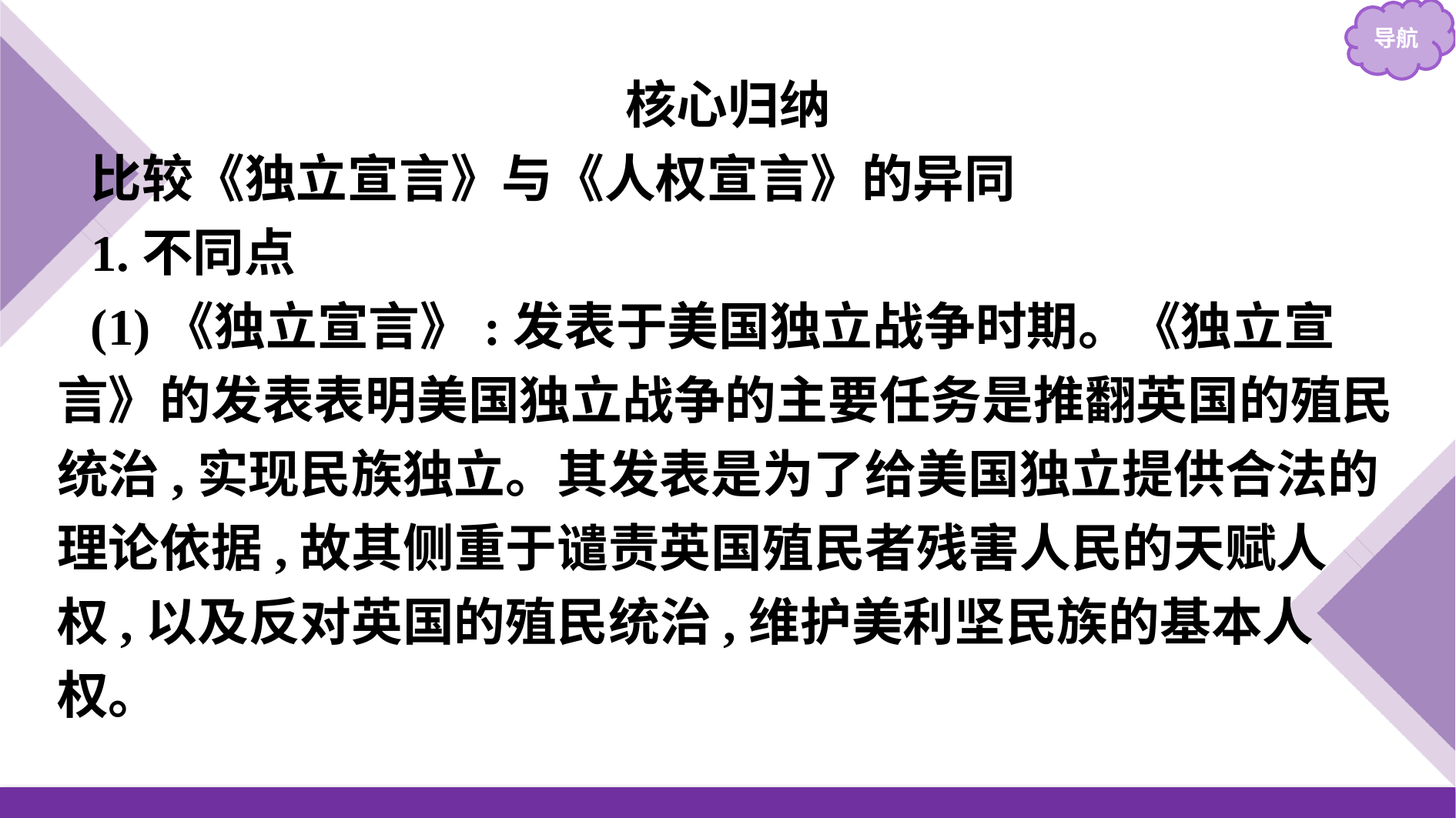

核心归纳
比较《独立宣言》与《人权宣言》的异同
1.不同点
(1)《独立宣言》:发表于美国独立战争时期。《独立宣言》的发表表明美国独立战争的主要任务是推翻英国的殖民统治,实现民族独立。其发表是为了给美国独立提供合法的理论依据,故其侧重于谴责英国殖民者残害人民的天赋人权,以及反对英国的殖民统治,维护美利坚民族的基本人权。